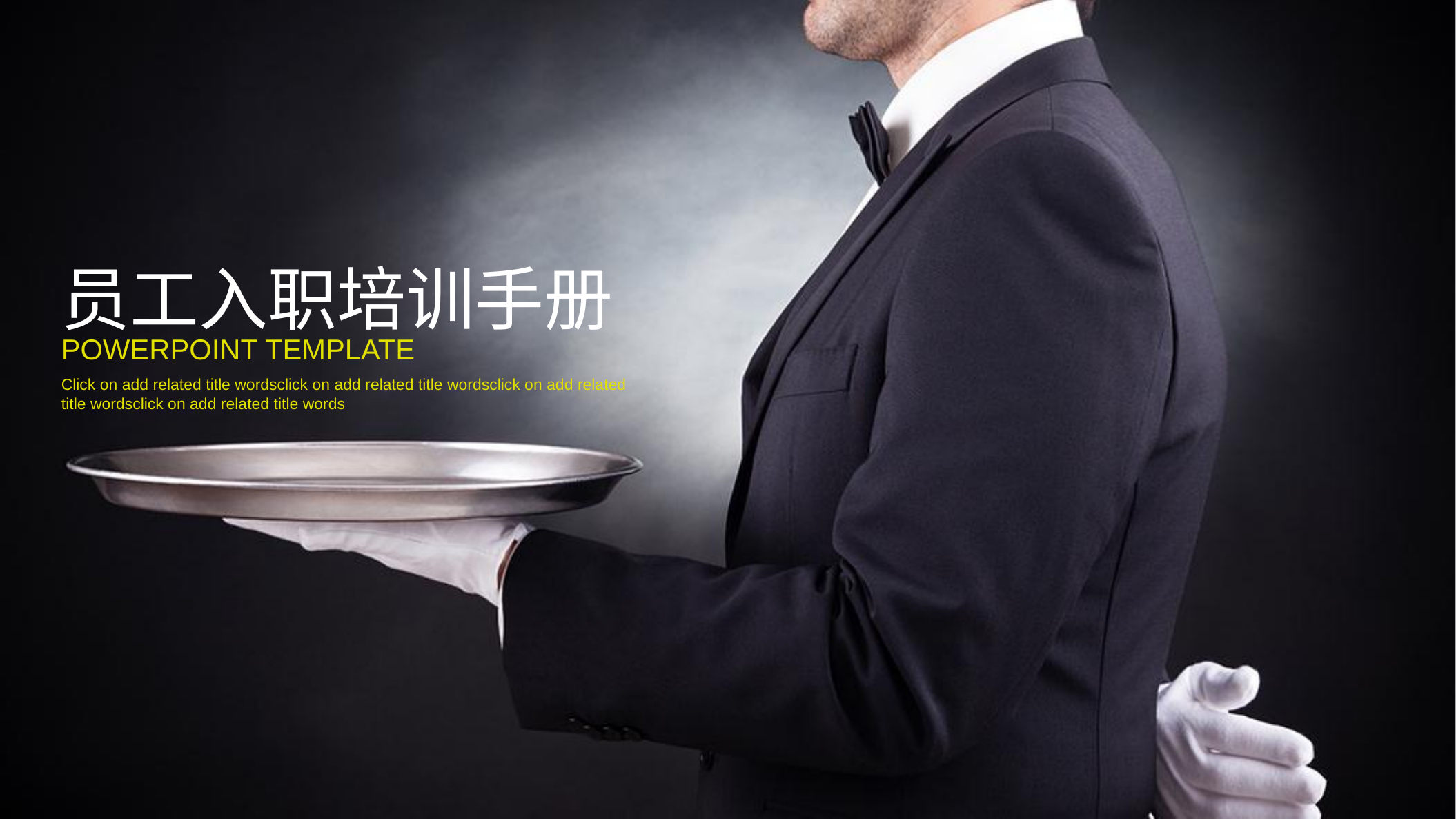

员工入职培训手册
POWERPOINT TEMPLATE
Click on add related title wordsclick on add related title wordsclick on add related title wordsclick on add related title words